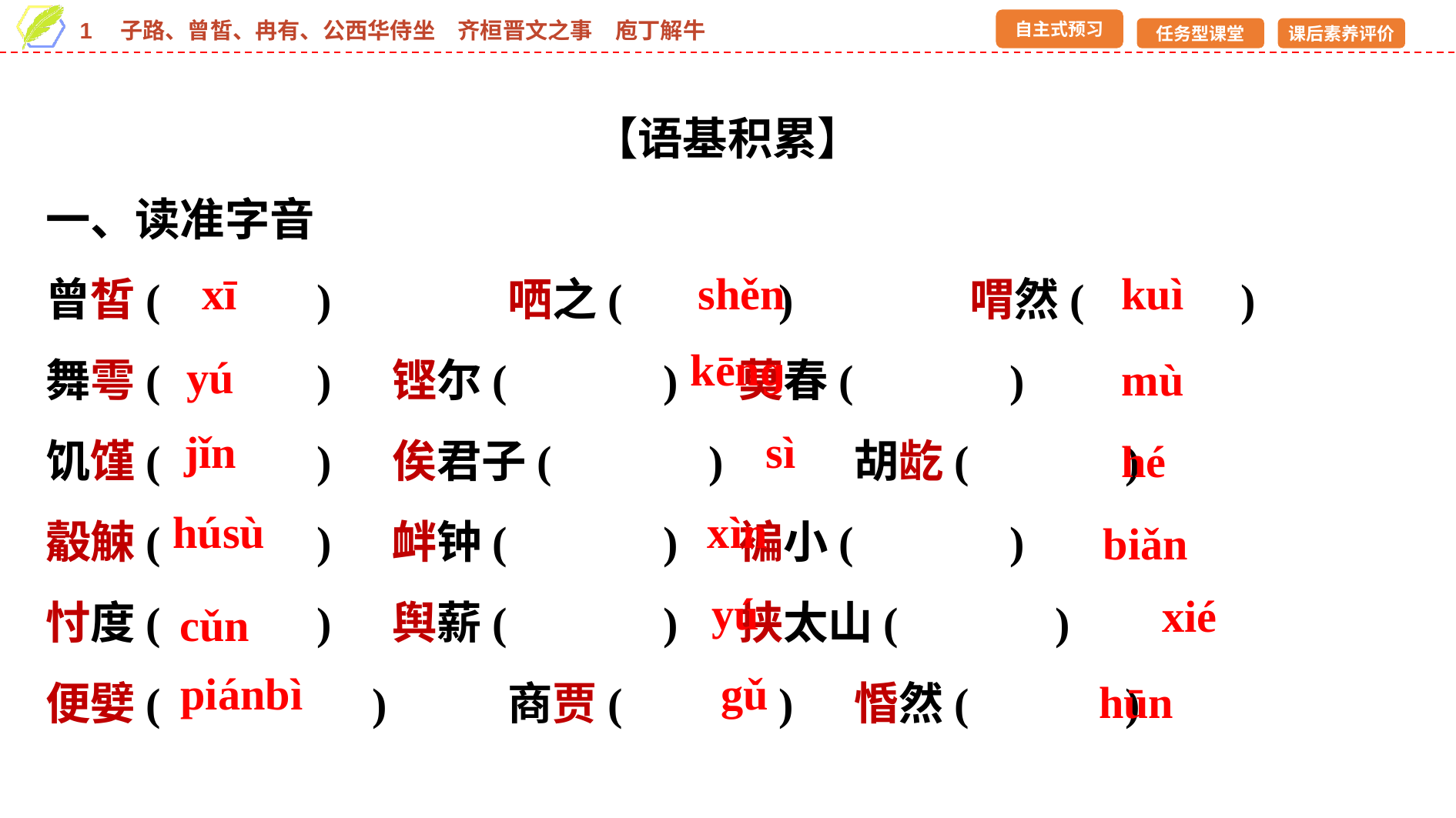

【语基积累】
一、读准字音
曾皙(　　　)　　　	哂之(　　　)　　 	喟然(　　　)
舞雩(　　　)    	铿尔(　　　)    	莫春(　　　)
饥馑(　　　)    	俟君子(　　　)    	胡龁(　　　)
觳觫(　　　)    	衅钟(　　　)    	褊小(　　　)
忖度(　　　)    	舆薪(　　　)    	挟太山(　　　)
便嬖(　　　 　)    	商贾(　　　)    	惛然(　　　)
xī
shěn
kuì
kēnɡ
yú
mù
jǐn
sì
hé
húsù
xìn
biǎn
yú
xié
cǔn
piánbì
gǔ
hūn